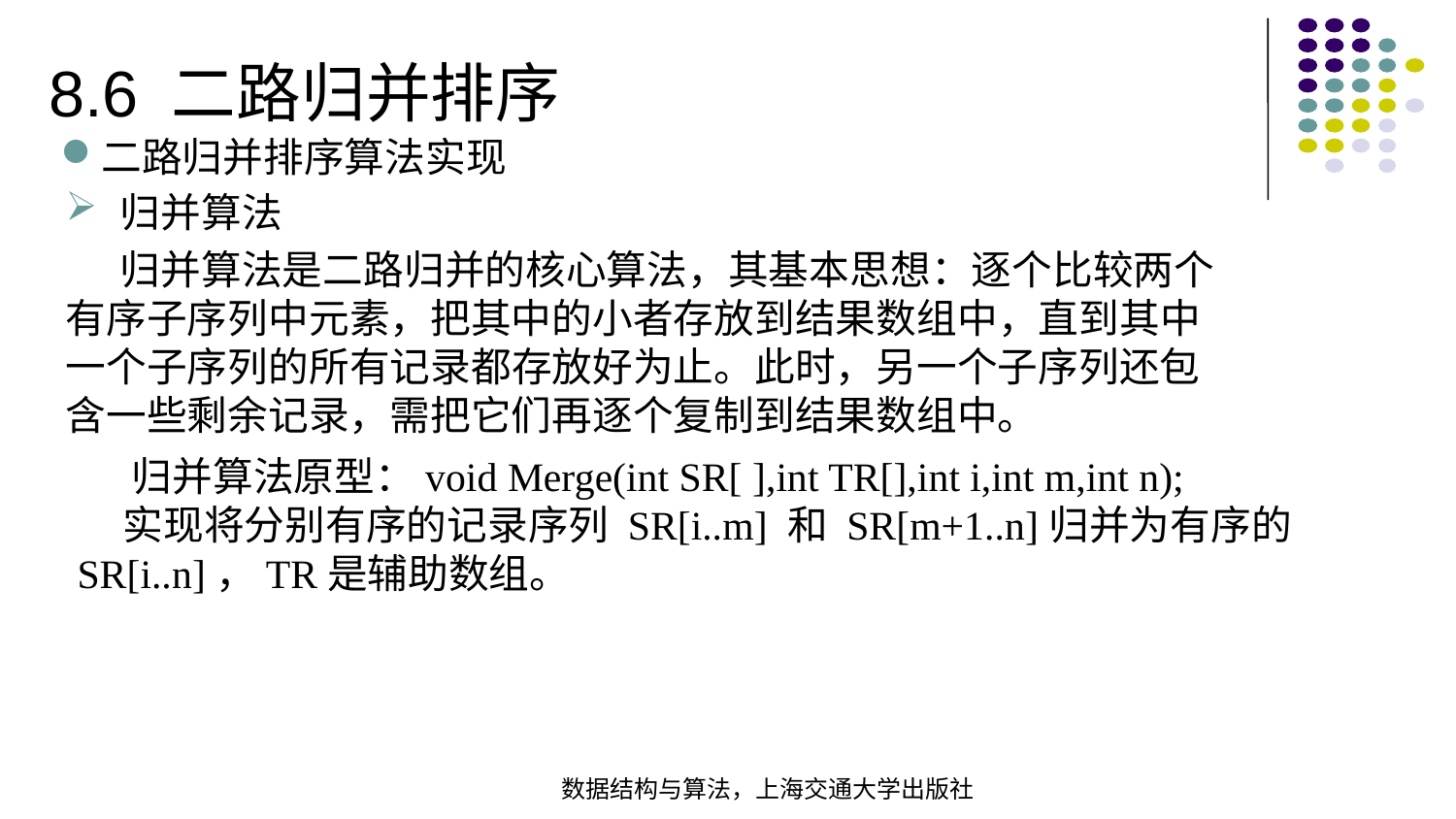

8.6 二路归并排序
二路归并排序算法实现
归并算法
     归并算法是二路归并的核心算法，其基本思想：逐个比较两个有序子序列中元素，把其中的小者存放到结果数组中，直到其中一个子序列的所有记录都存放好为止。此时，另一个子序列还包含一些剩余记录，需把它们再逐个复制到结果数组中。
     归并算法原型：void Merge(int SR[ ],int TR[],int i,int m,int n);
    实现将分别有序的记录序列 SR[i..m] 和 SR[m+1..n]归并为有序的SR[i..n]，TR是辅助数组。